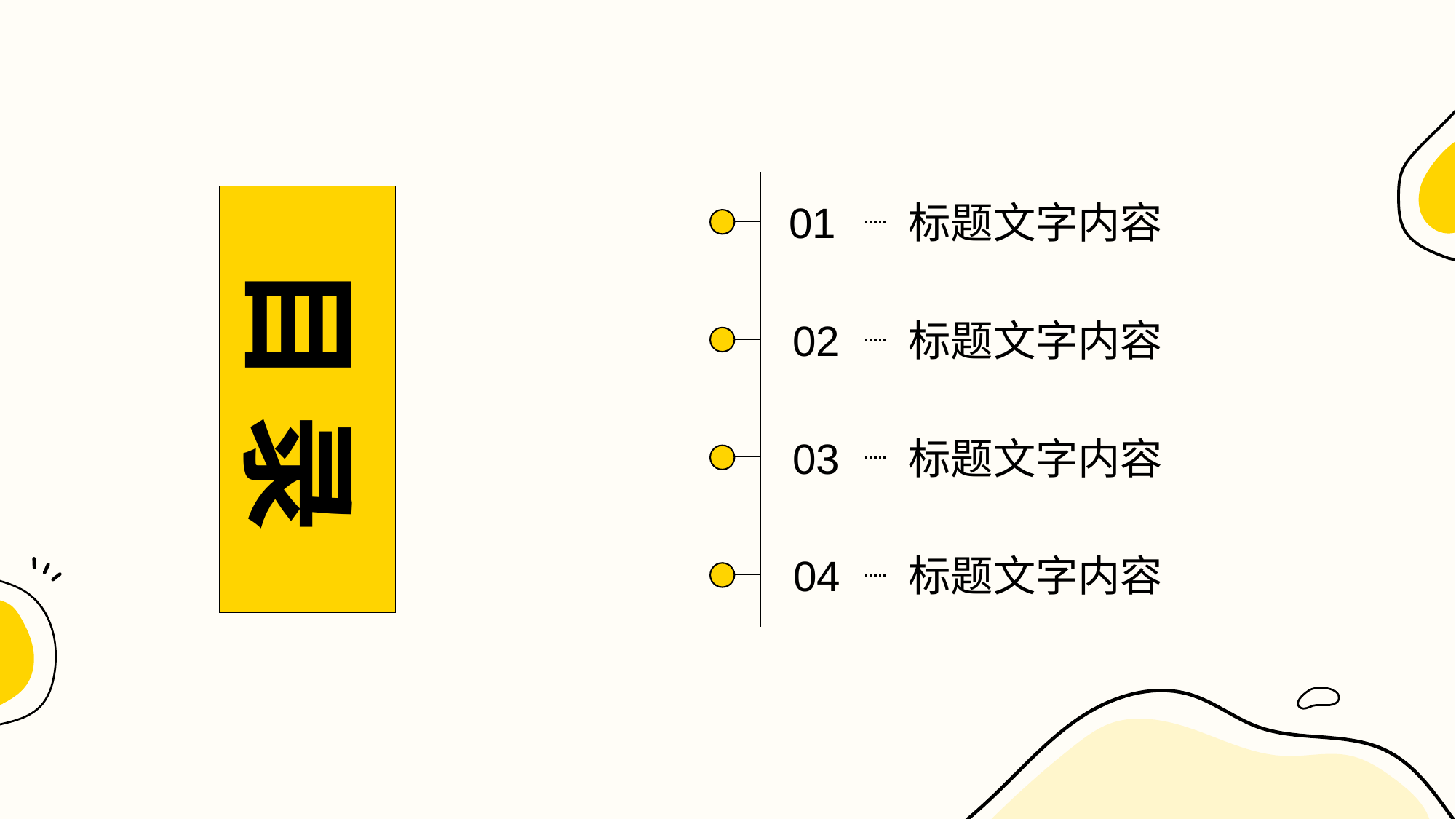

行业PPT模板http://www.XXX.com/hangye/
目 录
01
标题文字内容

02
标题文字内容

03
标题文字内容

04
标题文字内容